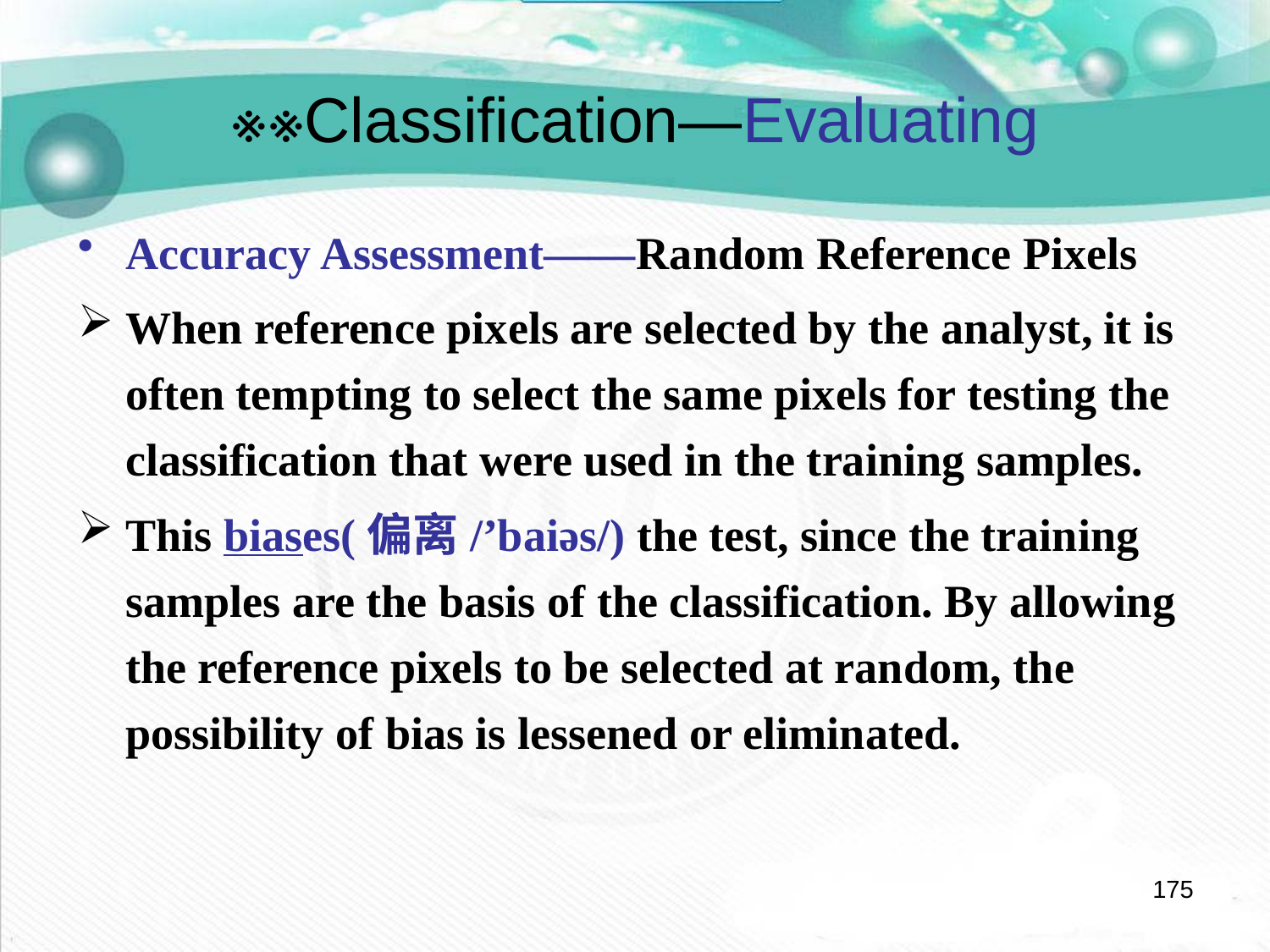

# ※※Classification—Evaluating
Accuracy Assessment——Random Reference Pixels
When reference pixels are selected by the analyst, it is often tempting to select the same pixels for testing the classification that were used in the training samples.
This biases(偏离/’baiəs/) the test, since the training samples are the basis of the classification. By allowing the reference pixels to be selected at random, the possibility of bias is lessened or eliminated.
175